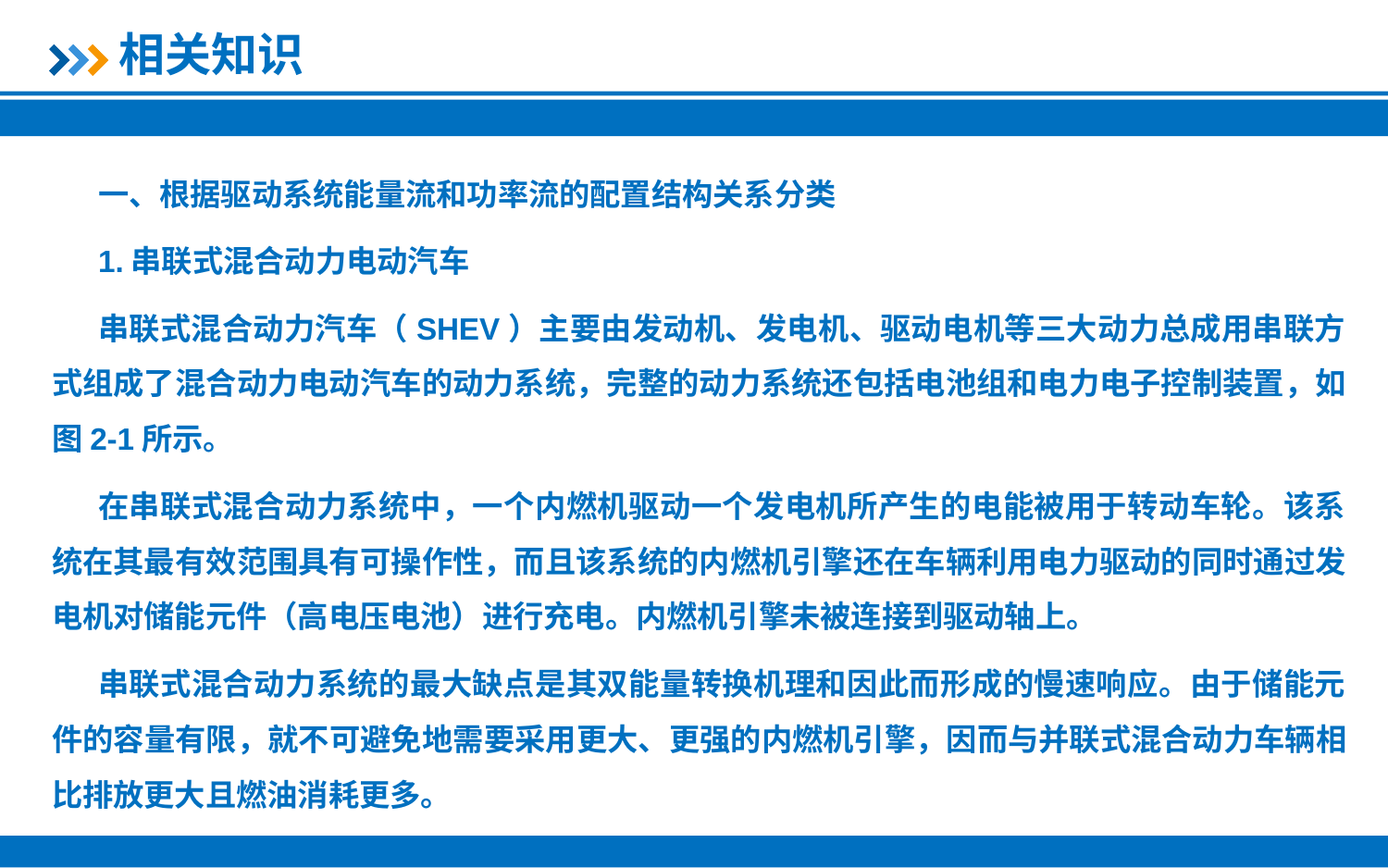

相关知识
一、根据驱动系统能量流和功率流的配置结构关系分类
1.串联式混合动力电动汽车
串联式混合动力汽车（SHEV）主要由发动机、发电机、驱动电机等三大动力总成用串联方式组成了混合动力电动汽车的动力系统，完整的动力系统还包括电池组和电力电子控制装置，如图2-1所示。
在串联式混合动力系统中，一个内燃机驱动一个发电机所产生的电能被用于转动车轮。该系统在其最有效范围具有可操作性，而且该系统的内燃机引擎还在车辆利用电力驱动的同时通过发电机对储能元件（高电压电池）进行充电。内燃机引擎未被连接到驱动轴上。
串联式混合动力系统的最大缺点是其双能量转换机理和因此而形成的慢速响应。由于储能元件的容量有限，就不可避免地需要采用更大、更强的内燃机引擎，因而与并联式混合动力车辆相比排放更大且燃油消耗更多。